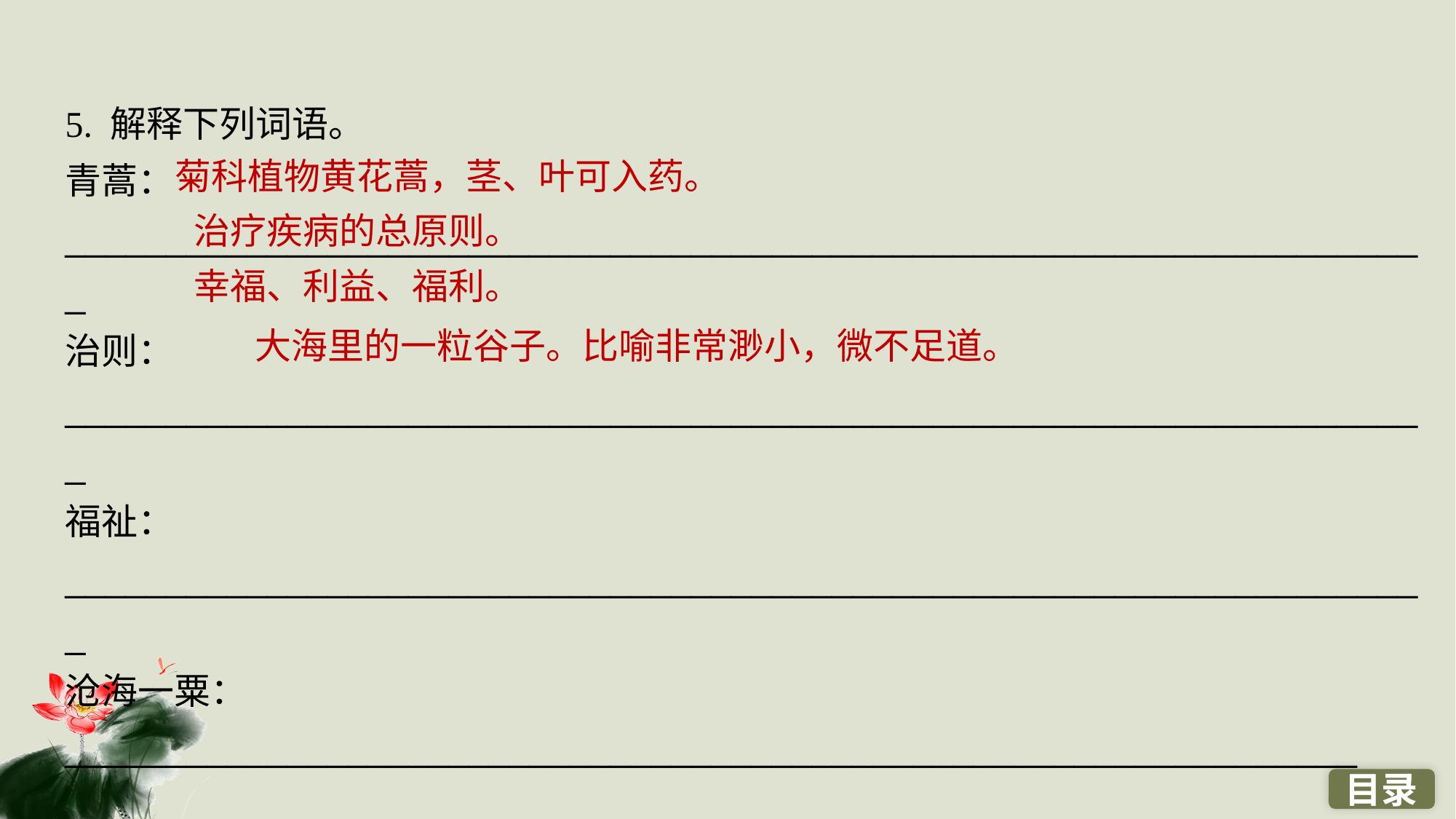

5. 解释下列词语。
青蒿：____________________________________________________________________
治则：____________________________________________________________________
福祉：____________________________________________________________________
沧海一粟：________________________________________________________________
菊科植物黄花蒿，茎、叶可入药。
治疗疾病的总原则。
幸福、利益、福利。
大海里的一粒谷子。比喻非常渺小，微不足道。